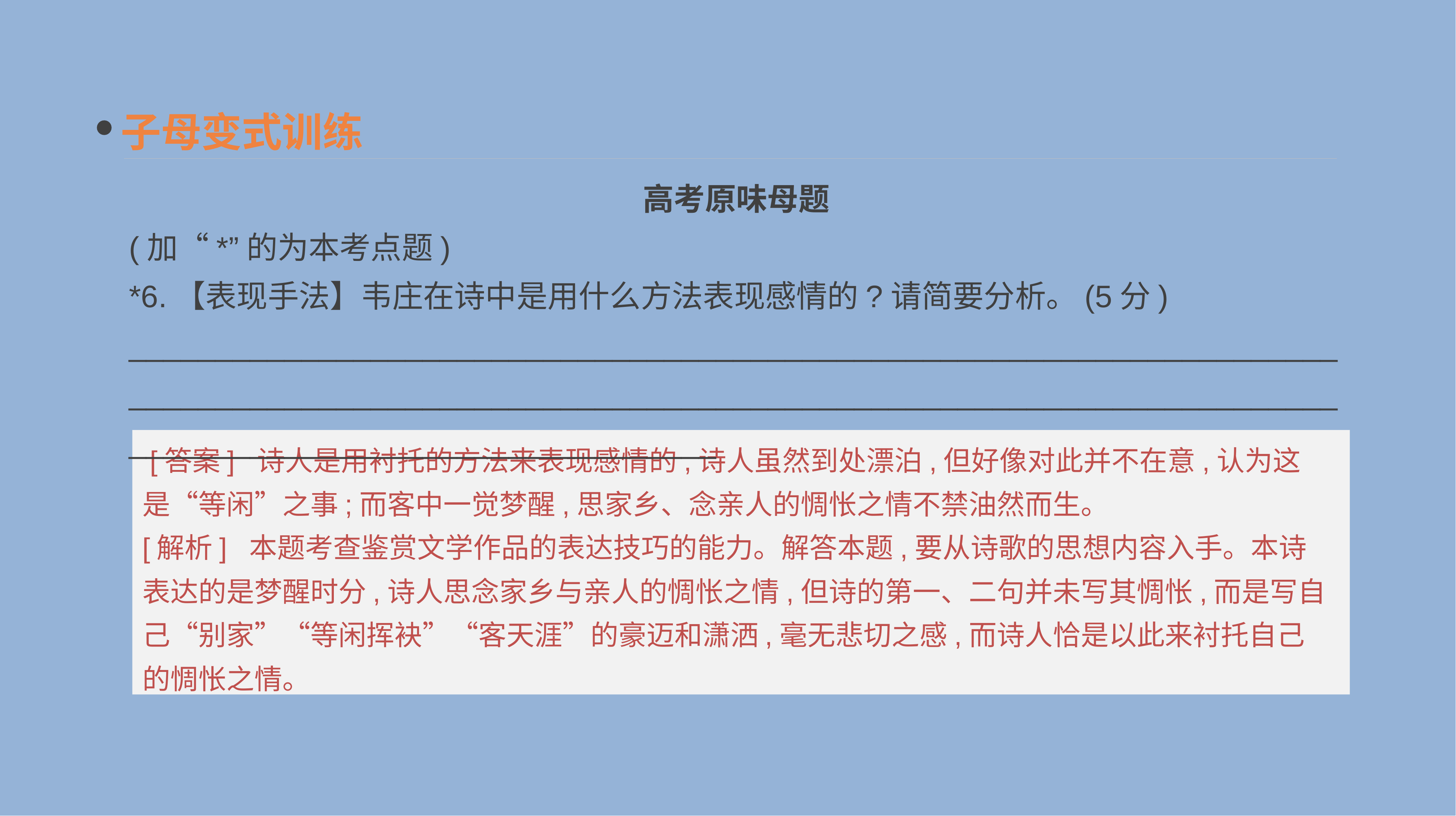

子母变式训练

　高考原味母题
(加“*”的为本考点题)
*6.【表现手法】韦庄在诗中是用什么方法表现感情的?请简要分析。(5分)
______________________________________________________________________________________________________________________________________________________________________________

 [答案]  诗人是用衬托的方法来表现感情的,诗人虽然到处漂泊,但好像对此并不在意,认为这是“等闲”之事;而客中一觉梦醒,思家乡、念亲人的惆怅之情不禁油然而生。
[解析]  本题考查鉴赏文学作品的表达技巧的能力。解答本题,要从诗歌的思想内容入手。本诗表达的是梦醒时分,诗人思念家乡与亲人的惆怅之情,但诗的第一、二句并未写其惆怅,而是写自己“别家”“等闲挥袂”“客天涯”的豪迈和潇洒,毫无悲切之感,而诗人恰是以此来衬托自己的惆怅之情。